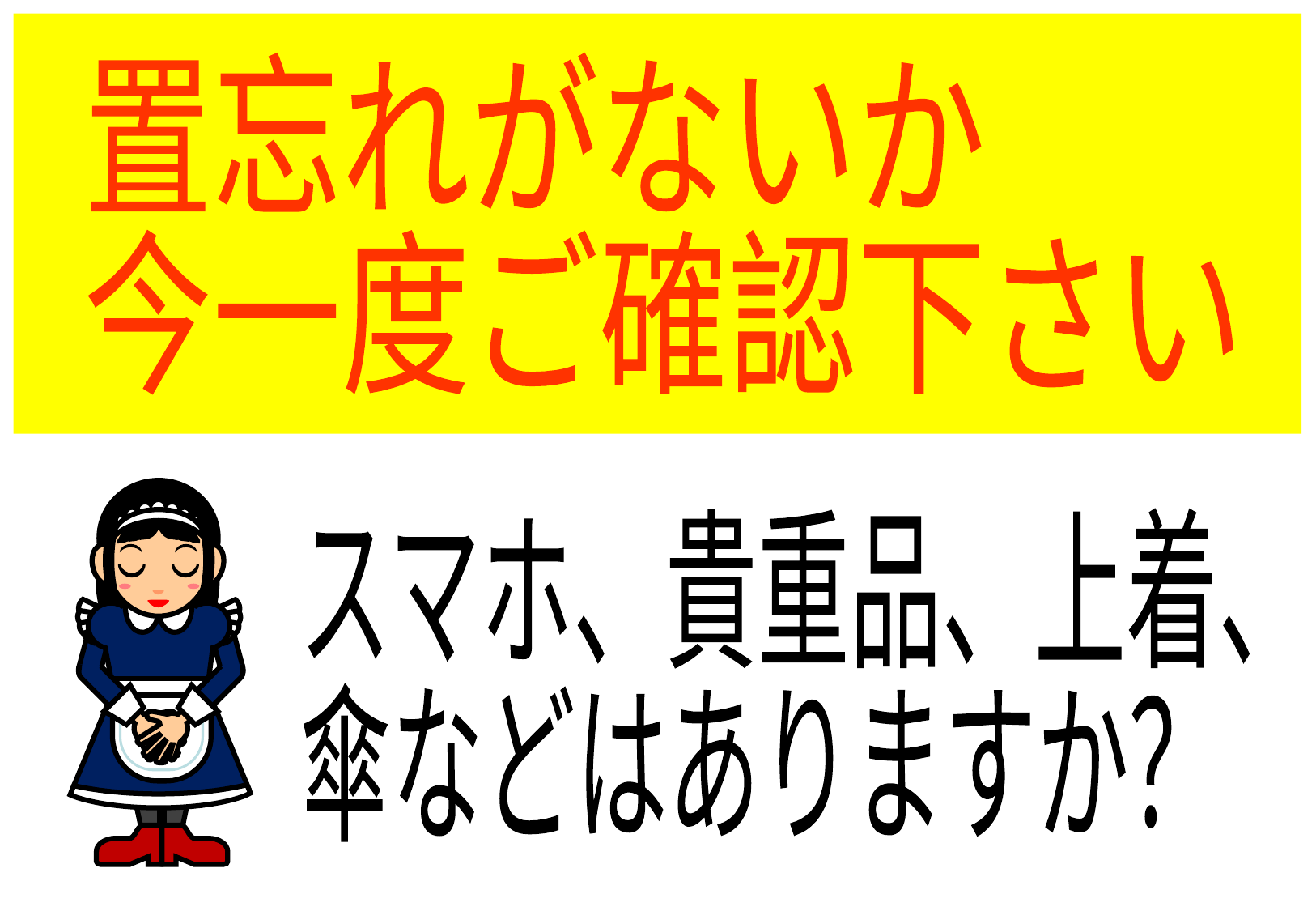

置忘れがないか
今一度ご確認下さい

スマホ、貴重品、上着、
傘などはありますか？